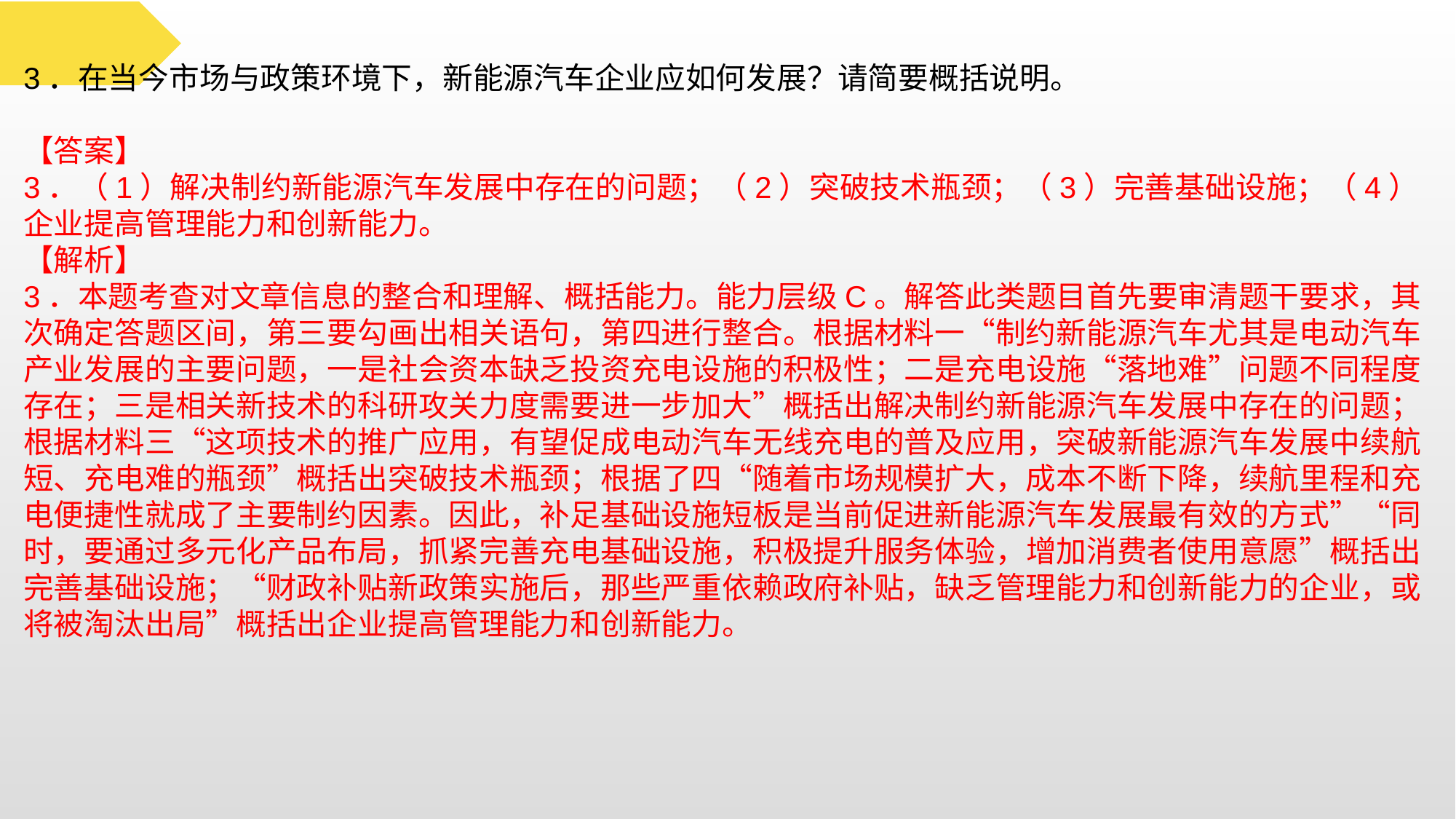

3．在当今市场与政策环境下，新能源汽车企业应如何发展？请简要概括说明。

【答案】
3．（1）解决制约新能源汽车发展中存在的问题；（2）突破技术瓶颈；（3）完善基础设施；（4）企业提高管理能力和创新能力。
【解析】
3．本题考查对文章信息的整合和理解、概括能力。能力层级C。解答此类题目首先要审清题干要求，其次确定答题区间，第三要勾画出相关语句，第四进行整合。根据材料一“制约新能源汽车尤其是电动汽车产业发展的主要问题，一是社会资本缺乏投资充电设施的积极性；二是充电设施“落地难”问题不同程度存在；三是相关新技术的科研攻关力度需要进一步加大”概括出解决制约新能源汽车发展中存在的问题；根据材料三“这项技术的推广应用，有望促成电动汽车无线充电的普及应用，突破新能源汽车发展中续航短、充电难的瓶颈”概括出突破技术瓶颈；根据了四“随着市场规模扩大，成本不断下降，续航里程和充电便捷性就成了主要制约因素。因此，补足基础设施短板是当前促进新能源汽车发展最有效的方式”“同时，要通过多元化产品布局，抓紧完善充电基础设施，积极提升服务体验，增加消费者使用意愿”概括出完善基础设施；“财政补贴新政策实施后，那些严重依赖政府补贴，缺乏管理能力和创新能力的企业，或将被淘汰出局”概括出企业提高管理能力和创新能力。